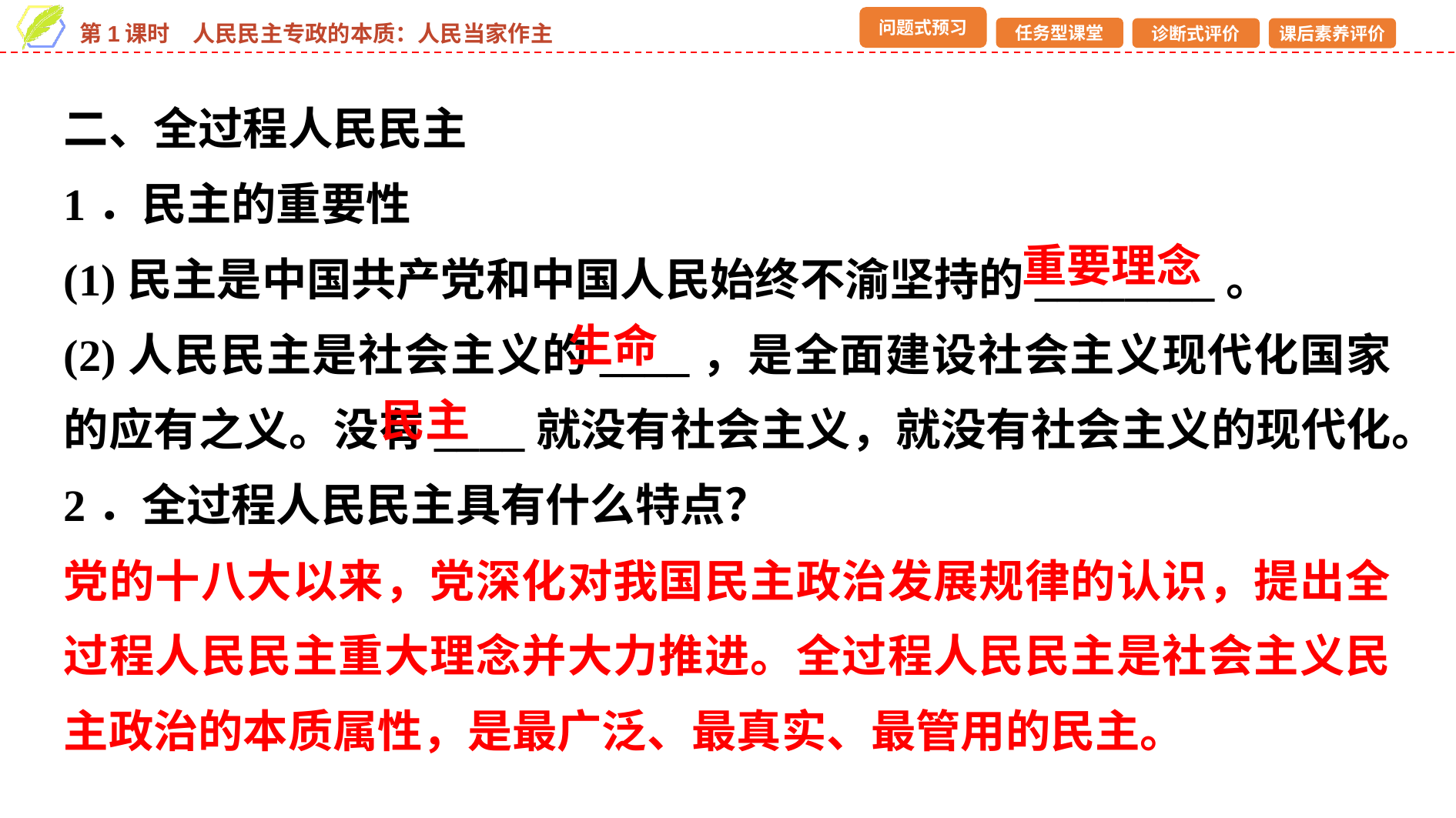

二、全过程人民民主
1．民主的重要性
(1)民主是中国共产党和中国人民始终不渝坚持的________。
(2)人民民主是社会主义的____，是全面建设社会主义现代化国家的应有之义。没有____就没有社会主义，就没有社会主义的现代化。
2．全过程人民民主具有什么特点？
党的十八大以来，党深化对我国民主政治发展规律的认识，提出全过程人民民主重大理念并大力推进。全过程人民民主是社会主义民主政治的本质属性，是最广泛、最真实、最管用的民主。
重要理念
生命
民主